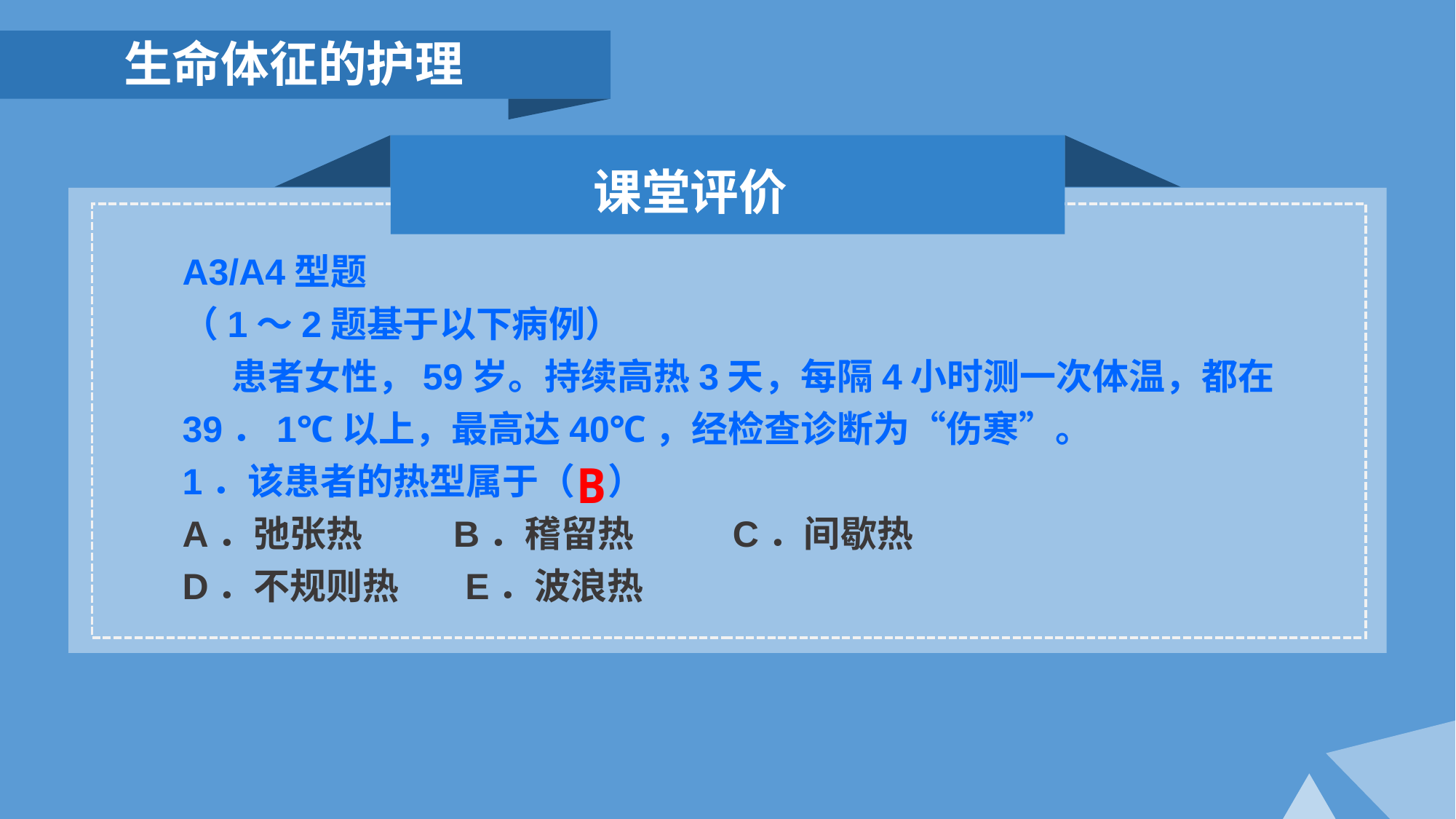

生命体征的护理

课堂评价

A3/A4型题
（1～2题基于以下病例）
     患者女性，59岁。持续高热3天，每隔4小时测一次体温，都在39．1℃以上，最高达40℃，经检查诊断为“伤寒”。
1．该患者的热型属于（    ）
A．弛张热          B．稽留热           C．间歇热
D．不规则热       E．波浪热
B